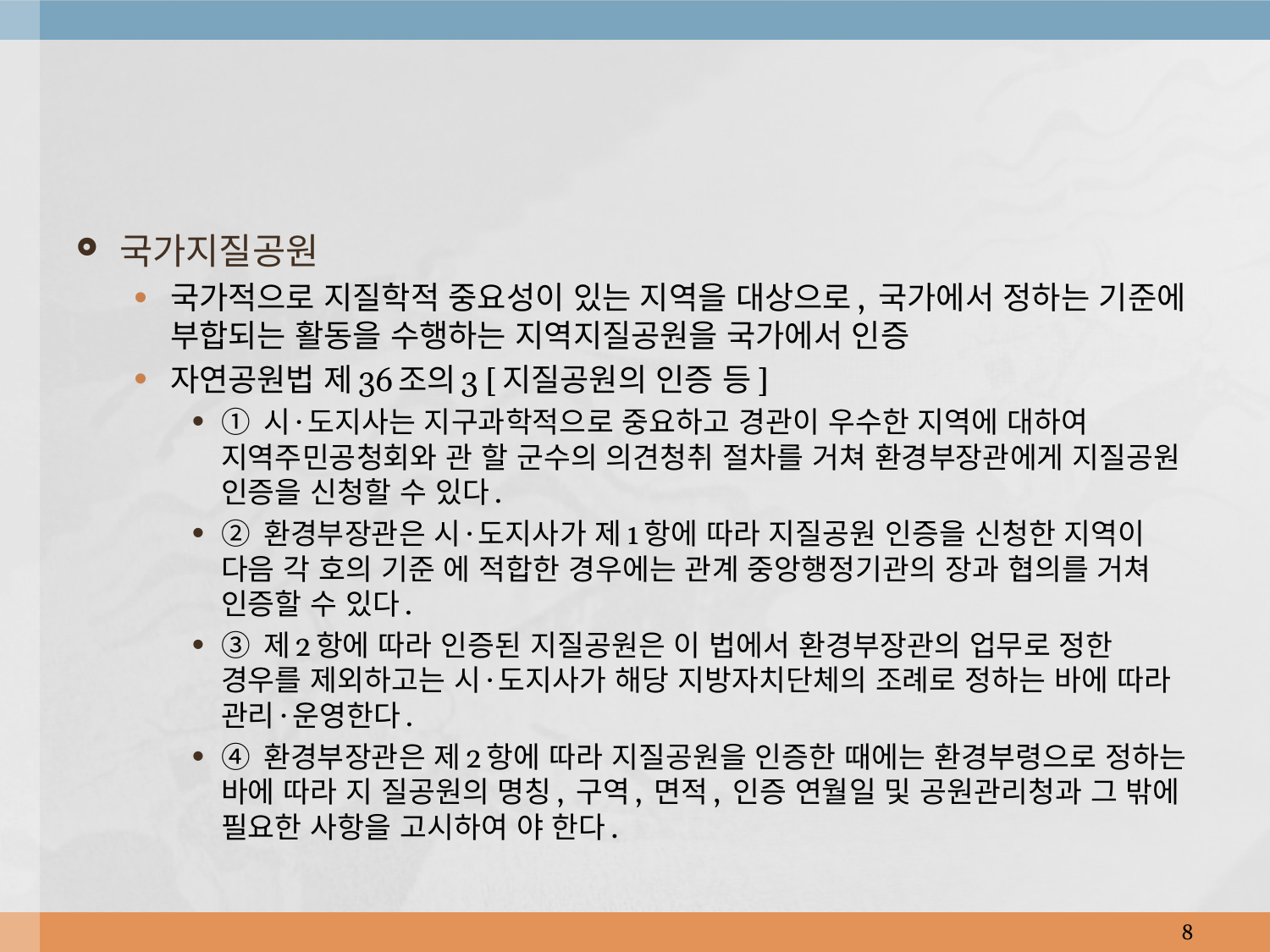

국가지질공원
국가적으로 지질학적 중요성이 있는 지역을 대상으로, 국가에서 정하는 기준에 부합되는 활동을 수행하는 지역지질공원을 국가에서 인증
자연공원법 제36조의3 [지질공원의 인증 등]
① 시·도지사는 지구과학적으로 중요하고 경관이 우수한 지역에 대하여 지역주민공청회와 관 할 군수의 의견청취 절차를 거쳐 환경부장관에게 지질공원 인증을 신청할 수 있다.
② 환경부장관은 시·도지사가 제1항에 따라 지질공원 인증을 신청한 지역이 다음 각 호의 기준 에 적합한 경우에는 관계 중앙행정기관의 장과 협의를 거쳐 인증할 수 있다.
③ 제2항에 따라 인증된 지질공원은 이 법에서 환경부장관의 업무로 정한 경우를 제외하고는 시·도지사가 해당 지방자치단체의 조례로 정하는 바에 따라 관리·운영한다.
④ 환경부장관은 제2항에 따라 지질공원을 인증한 때에는 환경부령으로 정하는 바에 따라 지 질공원의 명칭, 구역, 면적, 인증 연월일 및 공원관리청과 그 밖에 필요한 사항을 고시하여 야 한다.

8